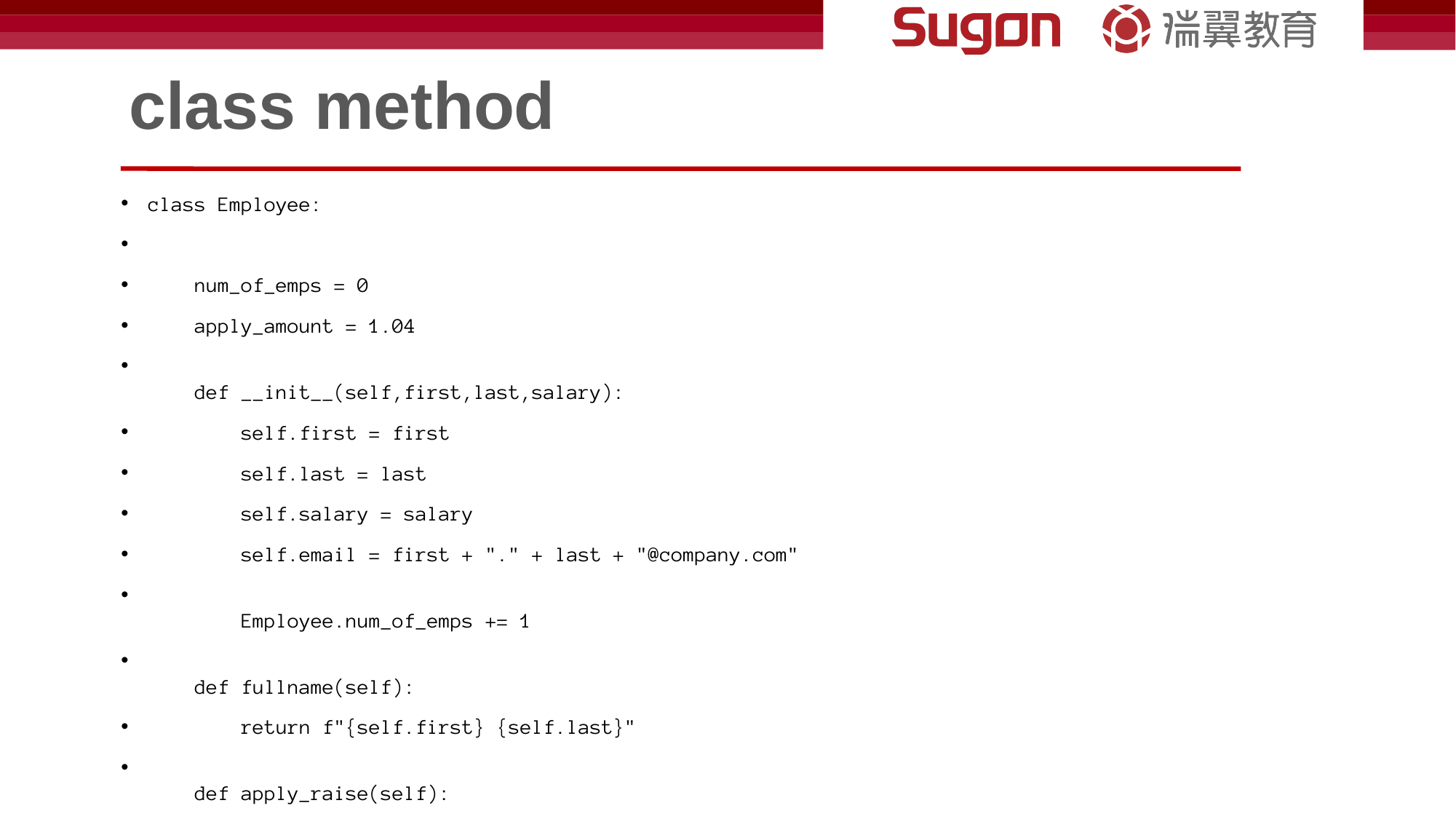

# class method
class Employee:

    num_of_emps = 0
    apply_amount = 1.04
    def __init__(self,first,last,salary):
        self.first = first
        self.last = last
        self.salary = salary
        self.email = first + "." + last + "@company.com"
        Employee.num_of_emps += 1
    def fullname(self):
        return f"{self.first} {self.last}"
    def apply_raise(self):
        self.salary = int(self.salary * self.apply_amount)
    @classmethod
    def set_raise_amount(cls, amount):
        cls.apply_amount = amount
    @classmethod
    def from_string(cls,emp_str):
        first, last, salary = emp_str.split("-")
        return cls(first, last, salary)
emp_1 = Employee("Weiye","Yu",5000)#实例
emp_2 = Employee("Test","User",6000)
emp_str_1 = "John-Doe-70000"
emp_str_2 = "Steve-Smith-30000"
emp_str_3 = "Jane-Doe-90000"
new_emp_1 = Employee.from_string(emp_str_1)
print(new_emp_1.email)
print(new_emp_1.salary)